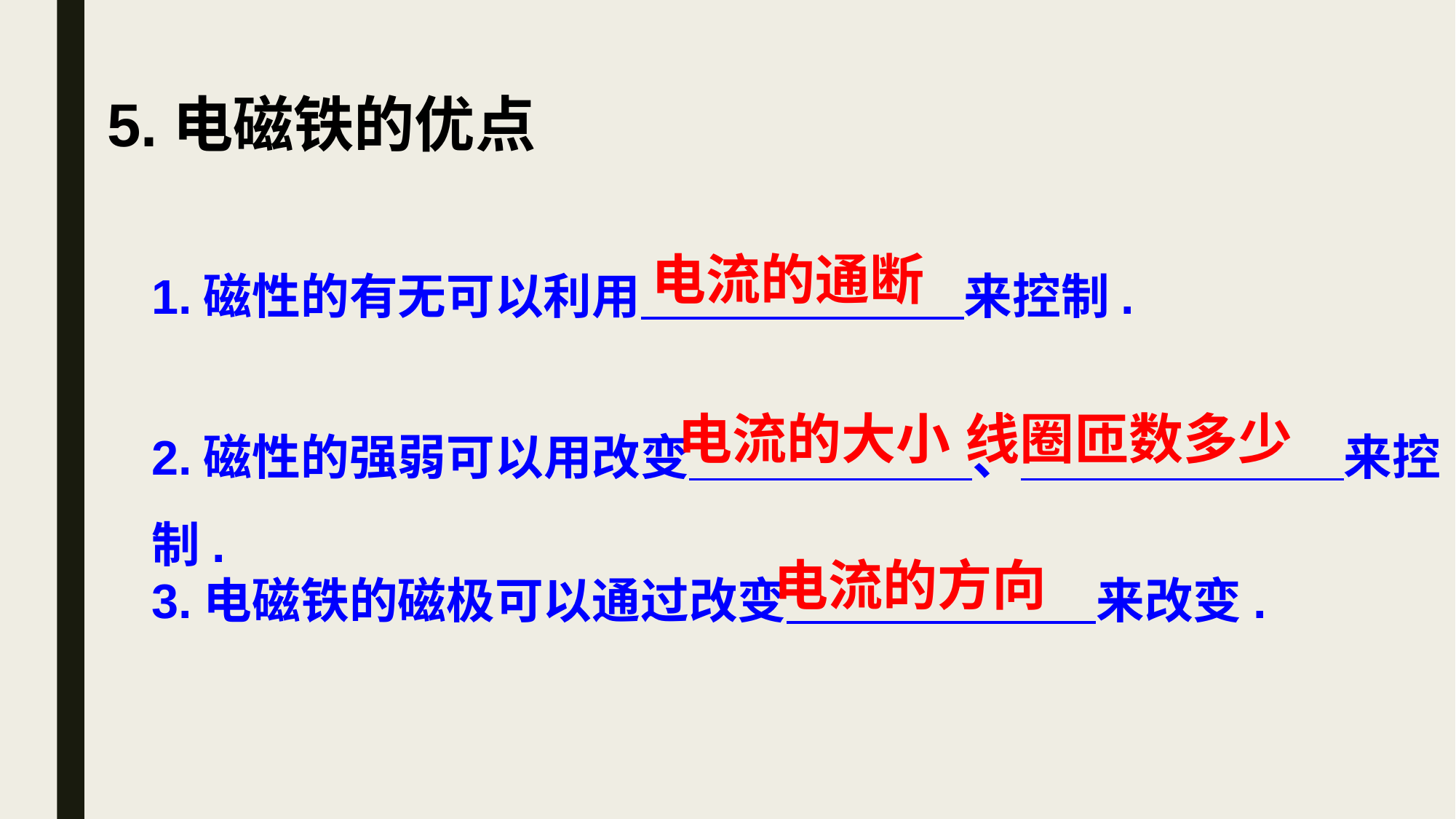

5.电磁铁的优点
电流的通断
1.磁性的有无可以利用                        来控制.
2.磁性的强弱可以用改变                     、                        来控制.
电流的大小
线圈匝数多少
电流的方向
3.电磁铁的磁极可以通过改变                       来改变.